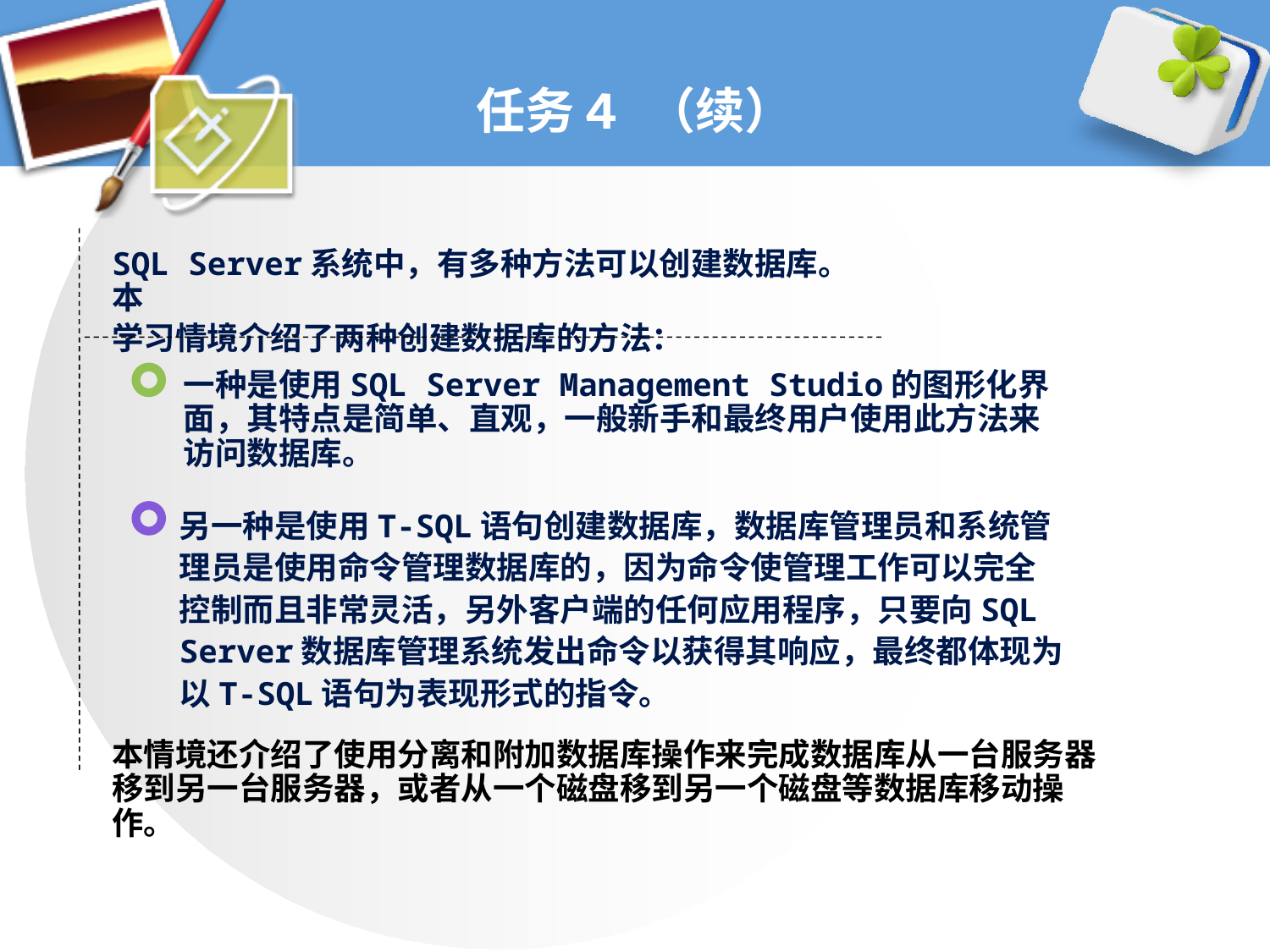

# 任务4  （续）

SQL Server系统中，有多种方法可以创建数据库。本
学习情境介绍了两种创建数据库的方法：
一种是使用SQL Server Management Studio的图形化界面，其特点是简单、直观，一般新手和最终用户使用此方法来访问数据库。

另一种是使用T-SQL语句创建数据库，数据库管理员和系统管理员是使用命令管理数据库的，因为命令使管理工作可以完全控制而且非常灵活，另外客户端的任何应用程序，只要向SQL Server数据库管理系统发出命令以获得其响应，最终都体现为以T-SQL语句为表现形式的指令。

本情境还介绍了使用分离和附加数据库操作来完成数据库从一台服务器移到另一台服务器，或者从一个磁盘移到另一个磁盘等数据库移动操作。